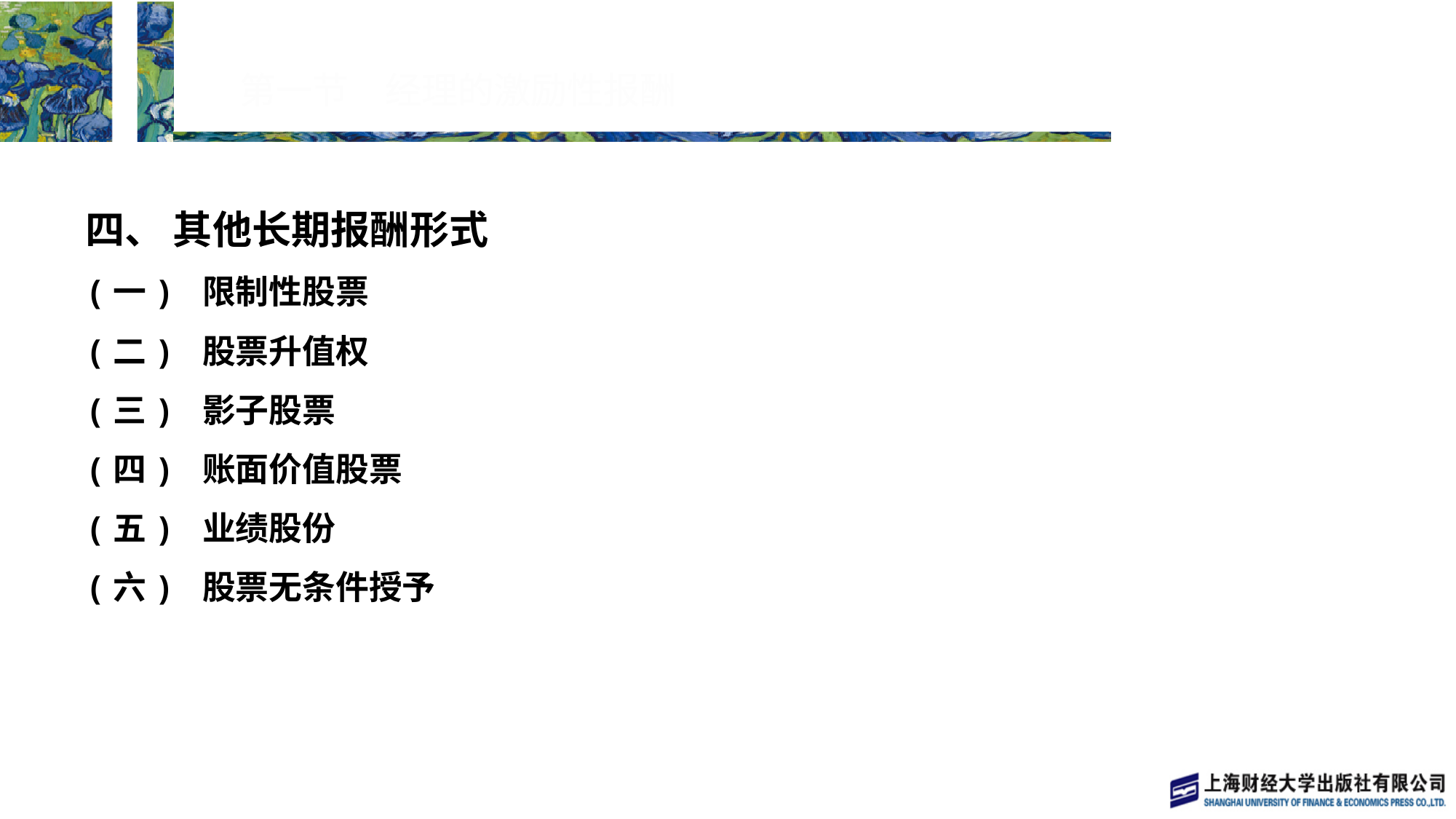

# 第一节　经理的激励性报酬
四、 其他长期报酬形式
(一) 限制性股票
(二) 股票升值权
(三) 影子股票
(四) 账面价值股票
(五) 业绩股份
(六) 股票无条件授予